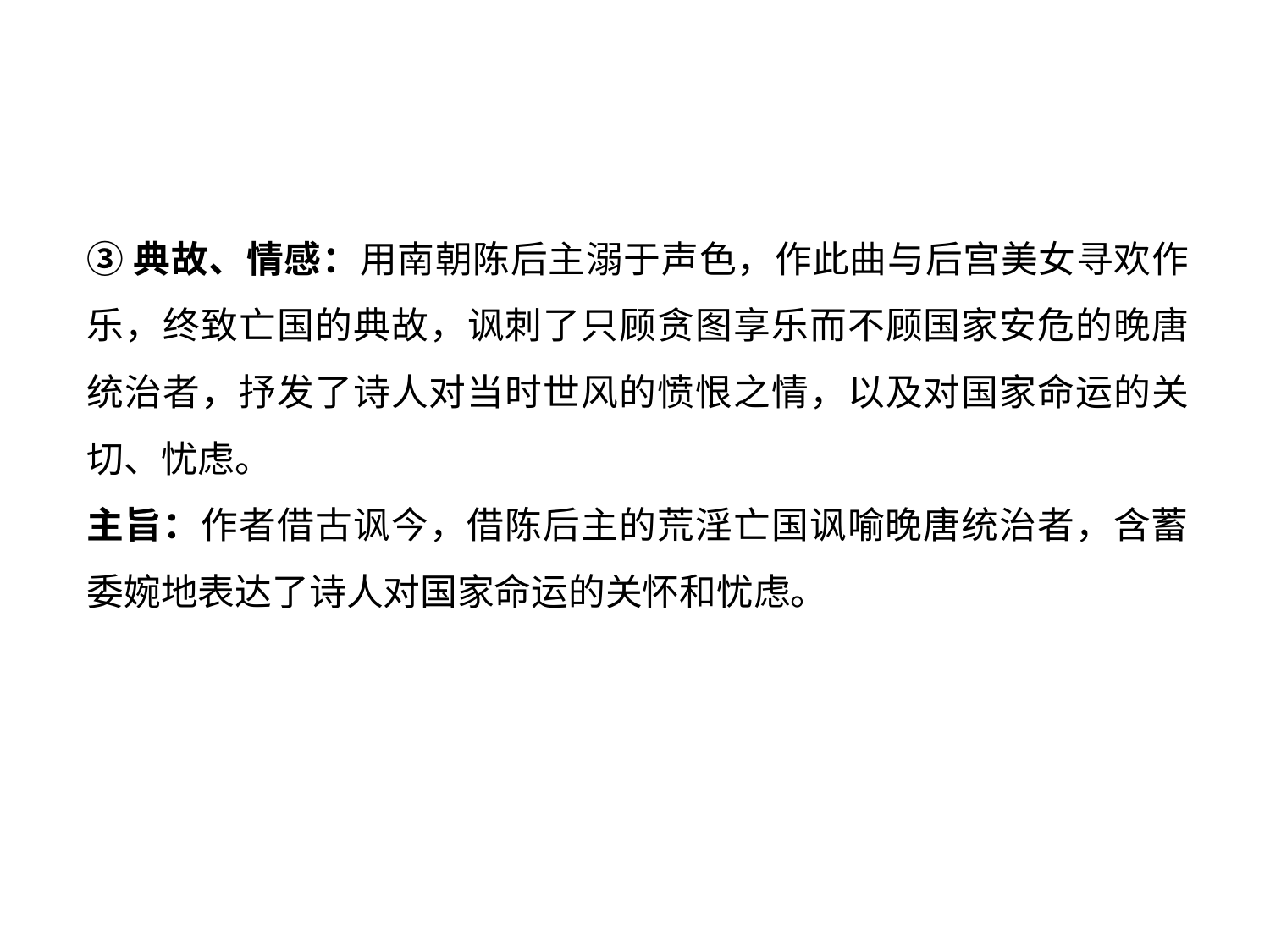

③典故、情感：用南朝陈后主溺于声色，作此曲与后宫美女寻欢作乐，终致亡国的典故，讽刺了只顾贪图享乐而不顾国家安危的晚唐统治者，抒发了诗人对当时世风的愤恨之情，以及对国家命运的关切、忧虑。
主旨：作者借古讽今，借陈后主的荒淫亡国讽喻晚唐统治者，含蓄委婉地表达了诗人对国家命运的关怀和忧虑。